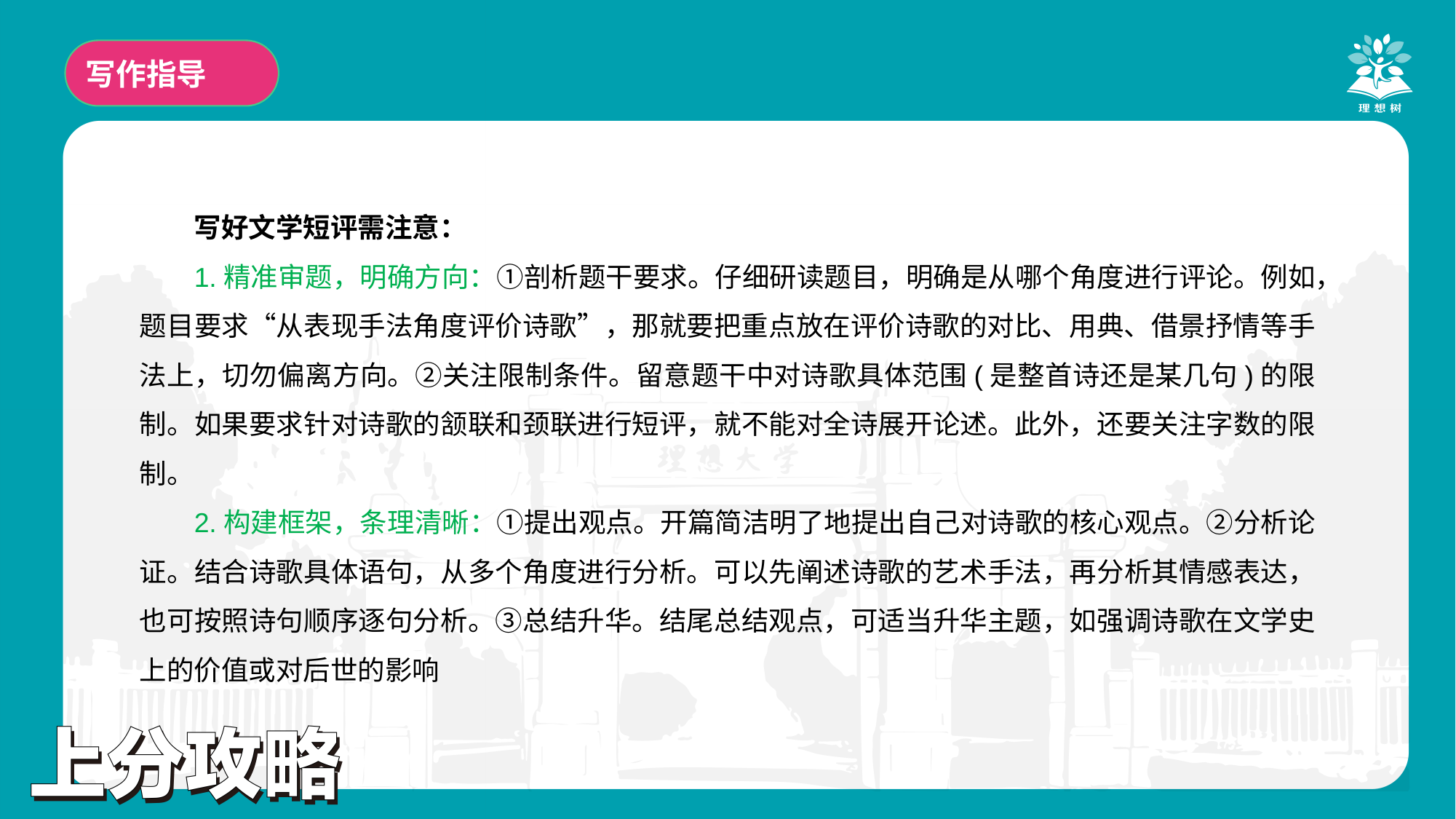

写作指导
写好文学短评需注意：
1.精准审题，明确方向：①剖析题干要求。仔细研读题目，明确是从哪个角度进行评论。例如，题目要求“从表现手法角度评价诗歌”，那就要把重点放在评价诗歌的对比、用典、借景抒情等手法上，切勿偏离方向。②关注限制条件。留意题干中对诗歌具体范围(是整首诗还是某几句)的限制。如果要求针对诗歌的颔联和颈联进行短评，就不能对全诗展开论述。此外，还要关注字数的限制。
2.构建框架，条理清晰：①提出观点。开篇简洁明了地提出自己对诗歌的核心观点。②分析论证。结合诗歌具体语句，从多个角度进行分析。可以先阐述诗歌的艺术手法，再分析其情感表达，也可按照诗句顺序逐句分析。③总结升华。结尾总结观点，可适当升华主题，如强调诗歌在文学史上的价值或对后世的影响